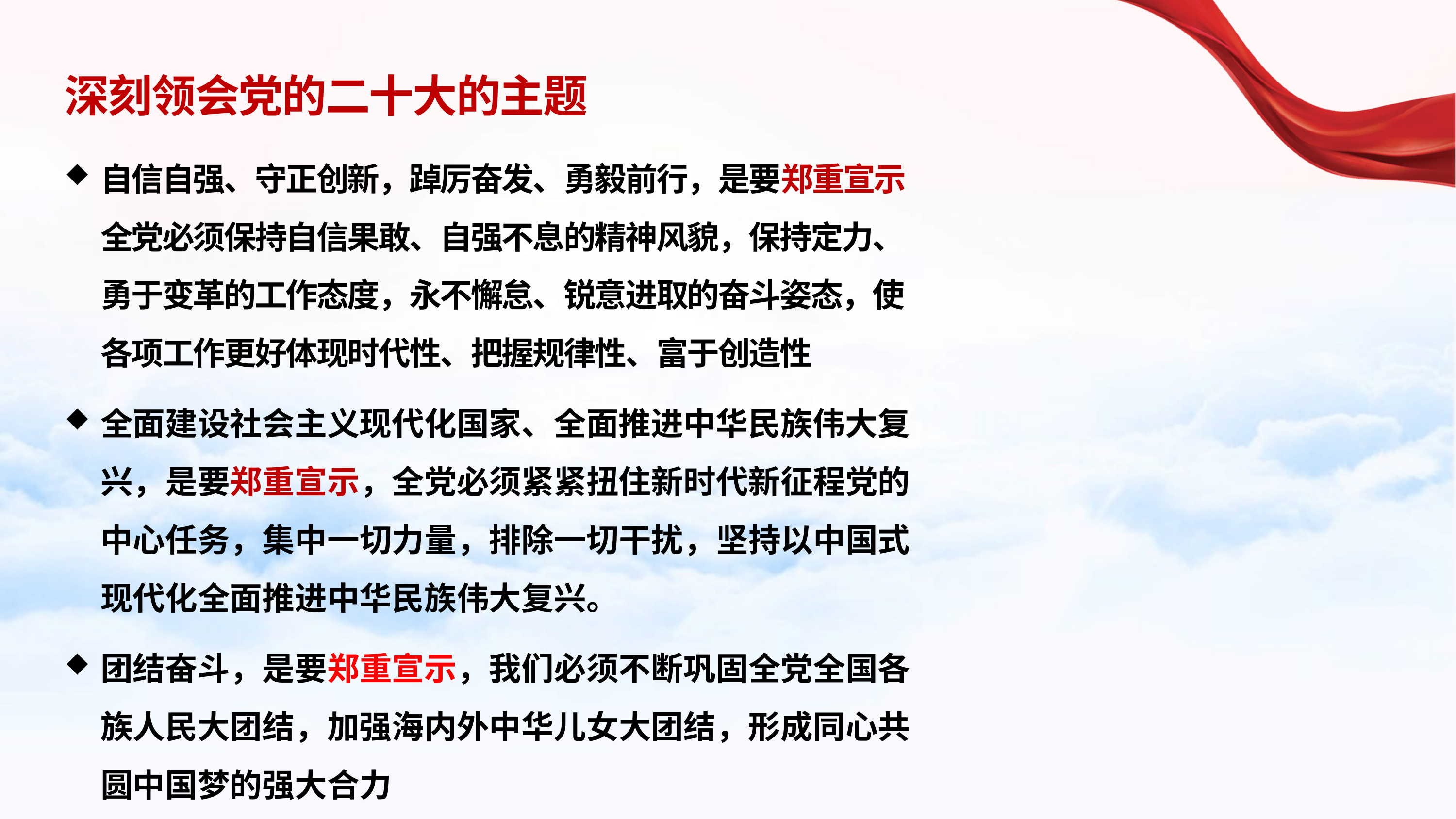

# 深刻领会党的二十大的主题
自信自强、守正创新，踔厉奋发、勇毅前行，是要郑重宣示全党必须保持自信果敢、自强不息的精神风貌，保持定力、勇于变革的工作态度，永不懈怠、锐意进取的奋斗姿态，使各项工作更好体现时代性、把握规律性、富于创造性
全面建设社会主义现代化国家、全面推进中华民族伟大复兴，是要郑重宣示，全党必须紧紧扭住新时代新征程党的中心任务，集中一切力量，排除一切干扰，坚持以中国式现代化全面推进中华民族伟大复兴。
团结奋斗，是要郑重宣示，我们必须不断巩固全党全国各族人民大团结，加强海内外中华儿女大团结，形成同心共圆中国梦的强大合力